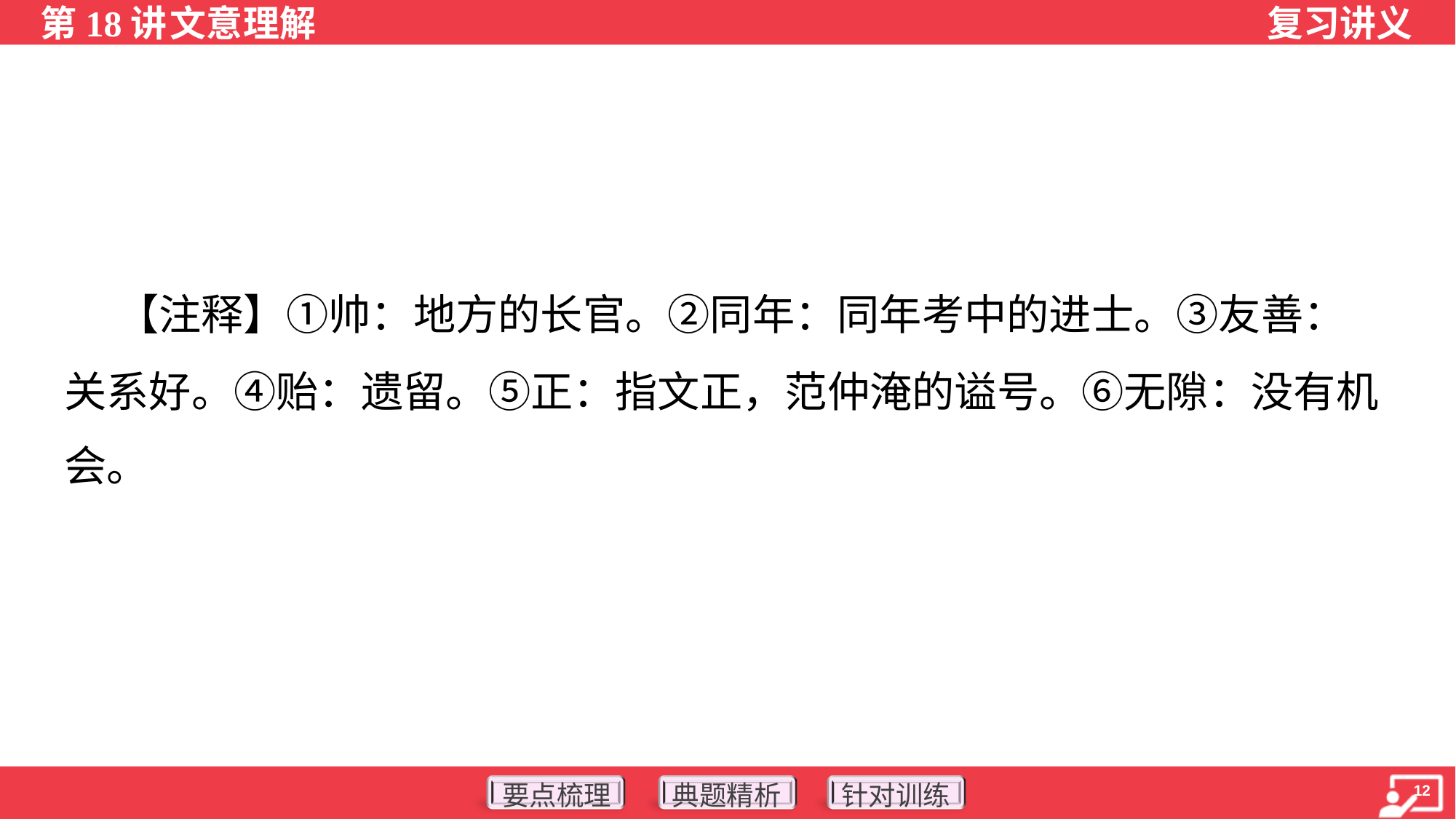

【注释】①帅：地方的长官。②同年：同年考中的进士。③友善：
关系好。④贻：遗留。⑤正：指文正，范仲淹的谥号。⑥无隙：没有机
会。